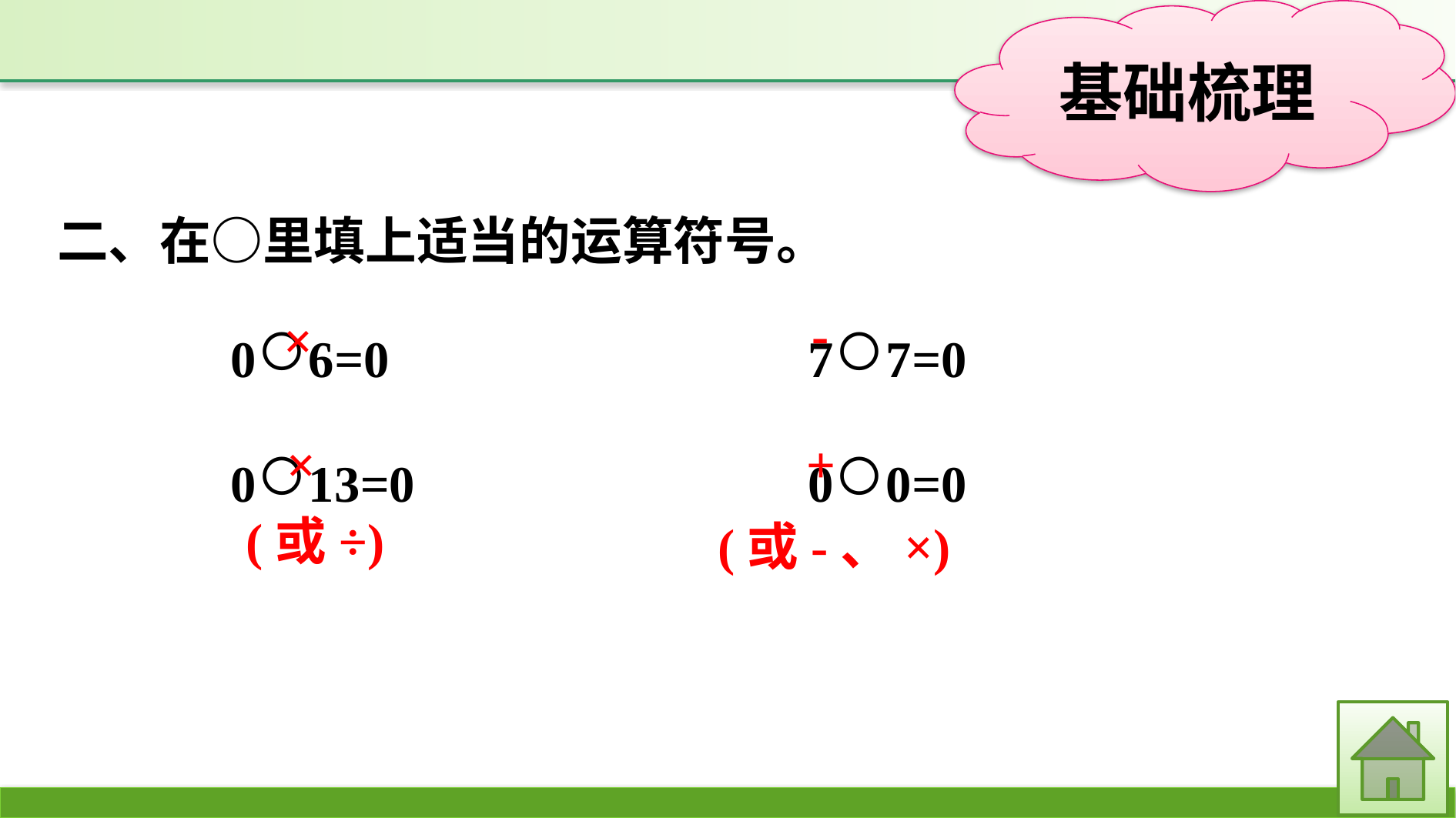

二、在○里填上适当的运算符号。
0○6=0				7○7=0
0○13=0				0○0=0
-
×
×
+
(或÷)
(或-、×)